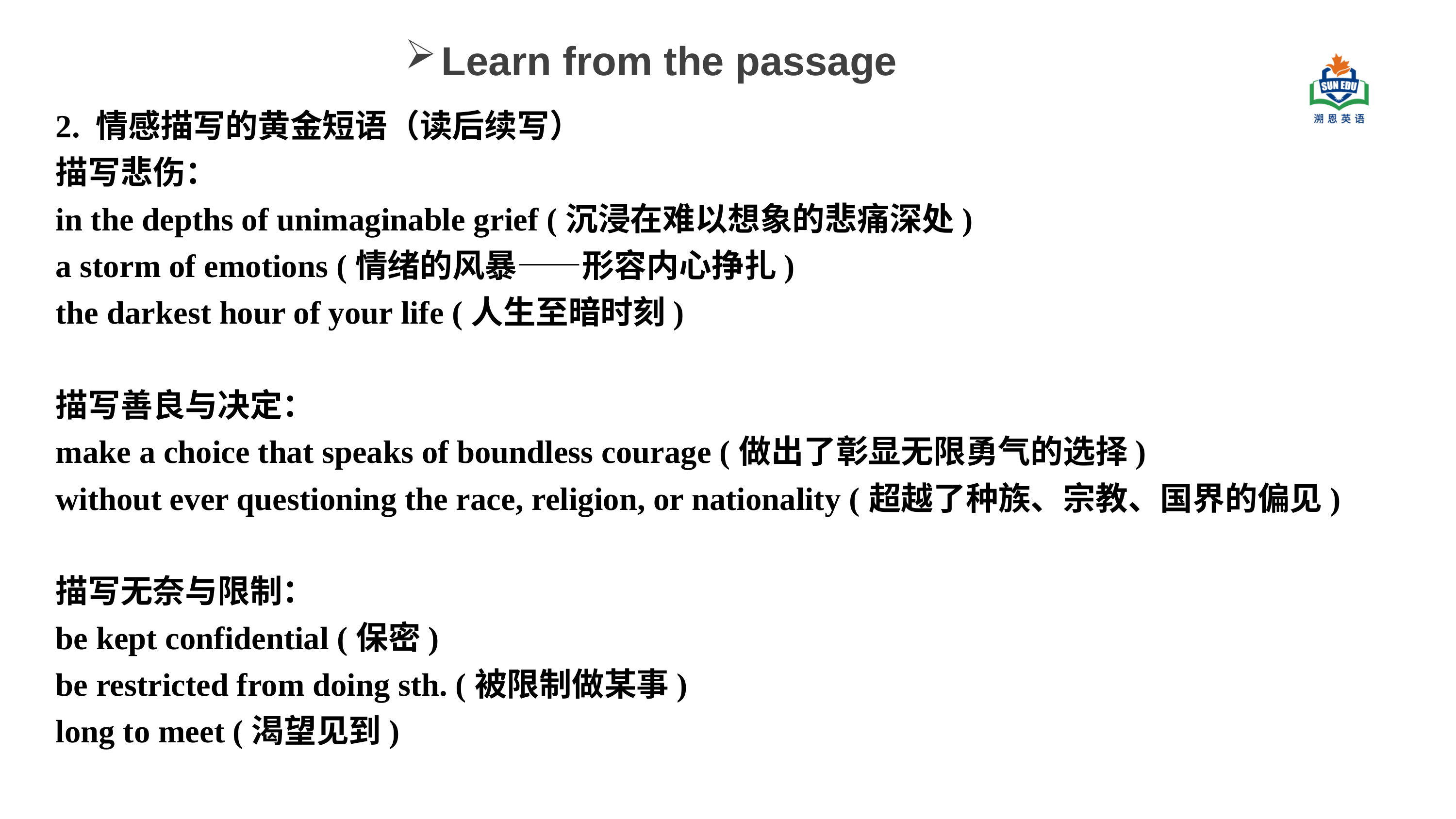

Learn from the passage
2. 情感描写的黄金短语（读后续写）
描写悲伤：
in the depths of unimaginable grief (沉浸在难以想象的悲痛深处)
a storm of emotions (情绪的风暴——形容内心挣扎)
the darkest hour of your life (人生至暗时刻)

描写善良与决定：
make a choice that speaks of boundless courage (做出了彰显无限勇气的选择)
without ever questioning the race, religion, or nationality (超越了种族、宗教、国界的偏见)

描写无奈与限制：
be kept confidential (保密)
be restricted from doing sth. (被限制做某事)
long to meet (渴望见到)